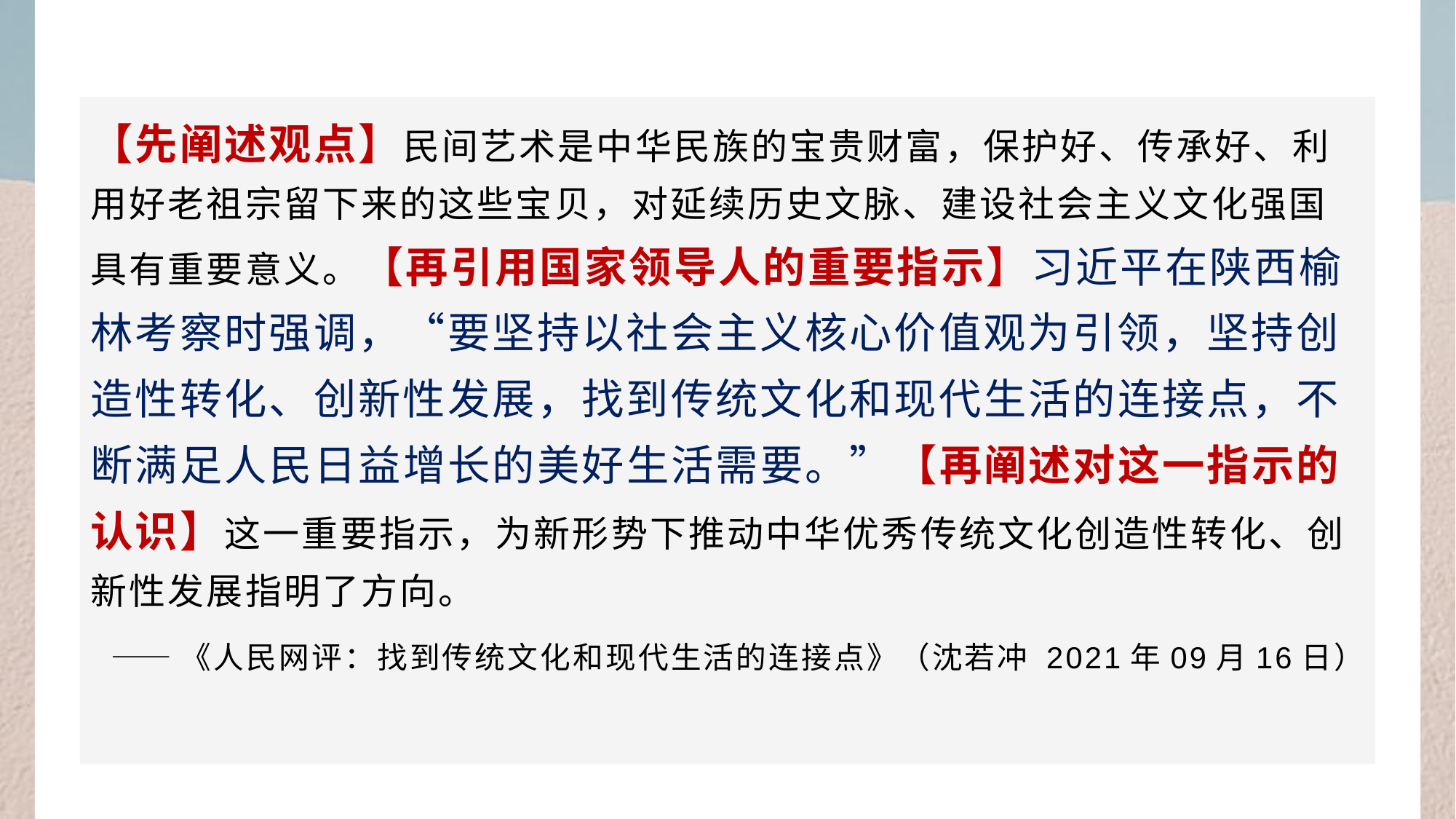

【先阐述观点】民间艺术是中华民族的宝贵财富，保护好、传承好、利用好老祖宗留下来的这些宝贝，对延续历史文脉、建设社会主义文化强国具有重要意义。【再引用国家领导人的重要指示】习近平在陕西榆林考察时强调，“要坚持以社会主义核心价值观为引领，坚持创造性转化、创新性发展，找到传统文化和现代生活的连接点，不断满足人民日益增长的美好生活需要。”【再阐述对这一指示的认识】这一重要指示，为新形势下推动中华优秀传统文化创造性转化、创新性发展指明了方向。
——《人民网评：找到传统文化和现代生活的连接点》（沈若冲 2021年09月16日）